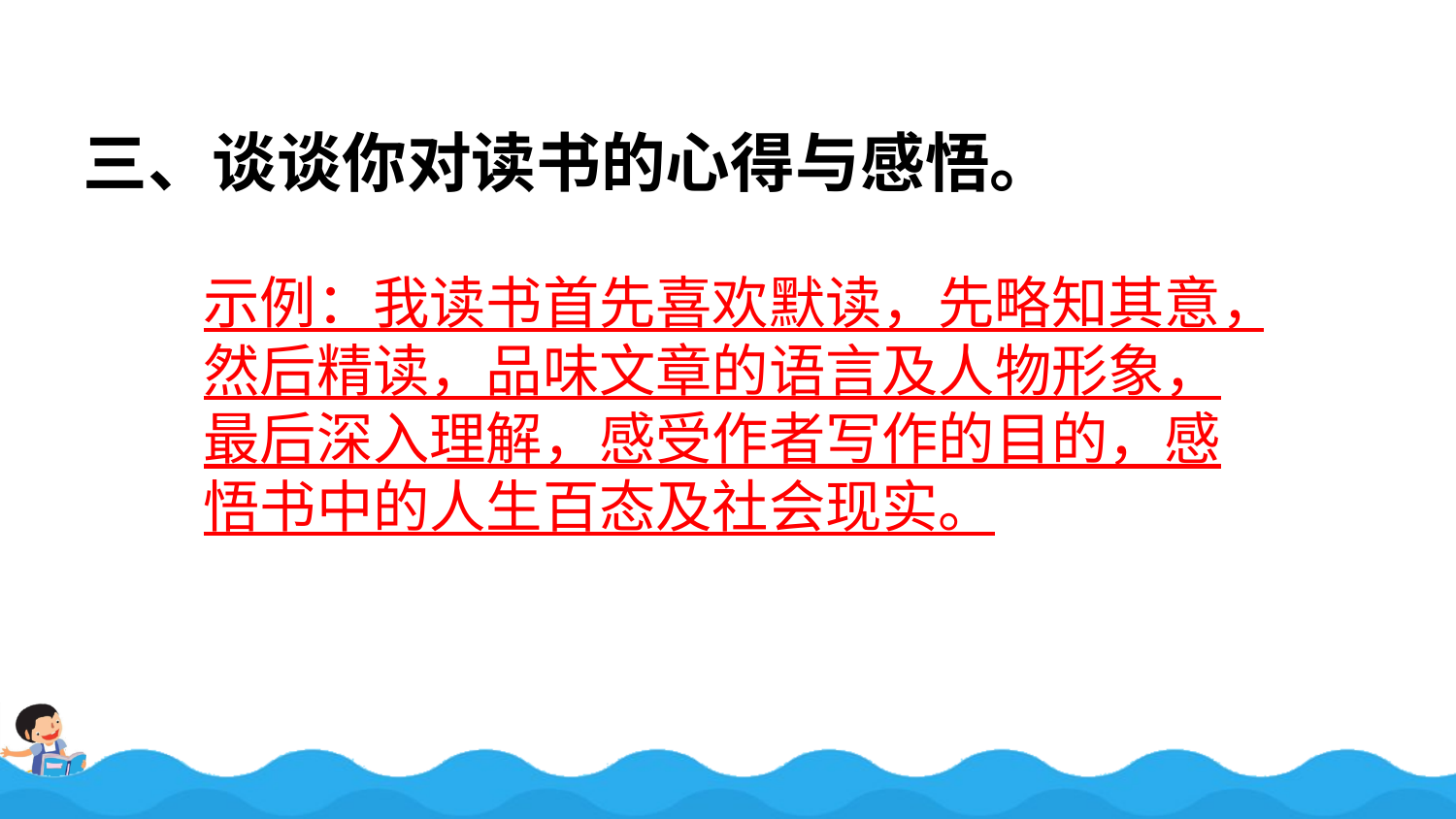

三、谈谈你对读书的心得与感悟。
示例：我读书首先喜欢默读，先略知其意，然后精读，品味文章的语言及人物形象，最后深入理解，感受作者写作的目的，感悟书中的人生百态及社会现实。